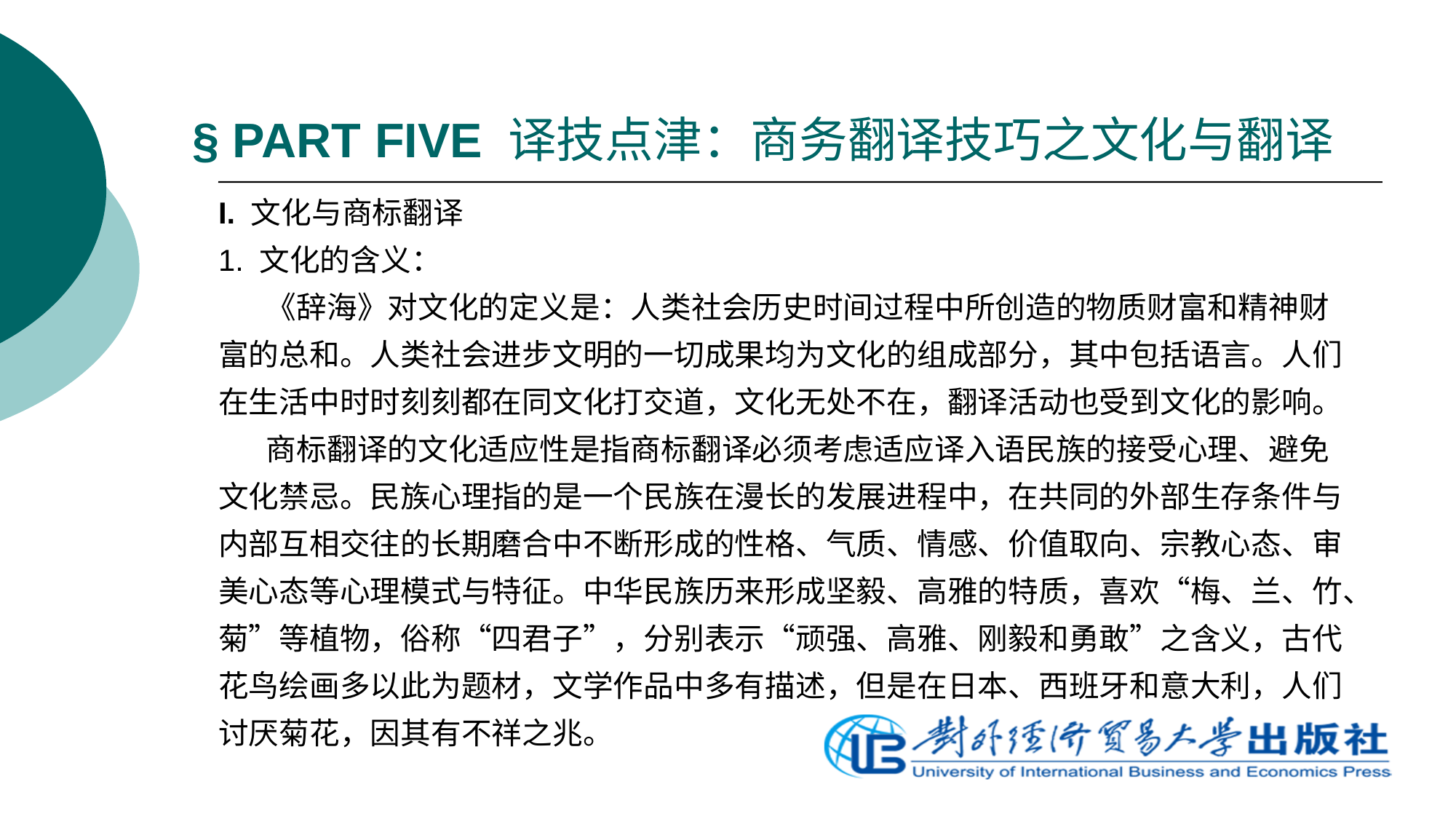

# § PART FIVE 译技点津：商务翻译技巧之文化与翻译
I. 文化与商标翻译
1. 文化的含义：
      《辞海》对文化的定义是：人类社会历史时间过程中所创造的物质财富和精神财富的总和。人类社会进步文明的一切成果均为文化的组成部分，其中包括语言。人们在生活中时时刻刻都在同文化打交道，文化无处不在，翻译活动也受到文化的影响。
      商标翻译的文化适应性是指商标翻译必须考虑适应译入语民族的接受心理、避免文化禁忌。民族心理指的是一个民族在漫长的发展进程中，在共同的外部生存条件与内部互相交往的长期磨合中不断形成的性格、气质、情感、价值取向、宗教心态、审美心态等心理模式与特征。中华民族历来形成坚毅、高雅的特质，喜欢“梅、兰、竹、菊”等植物，俗称“四君子”，分别表示“顽强、高雅、刚毅和勇敢”之含义，古代花鸟绘画多以此为题材，文学作品中多有描述，但是在日本、西班牙和意大利，人们讨厌菊花，因其有不祥之兆。